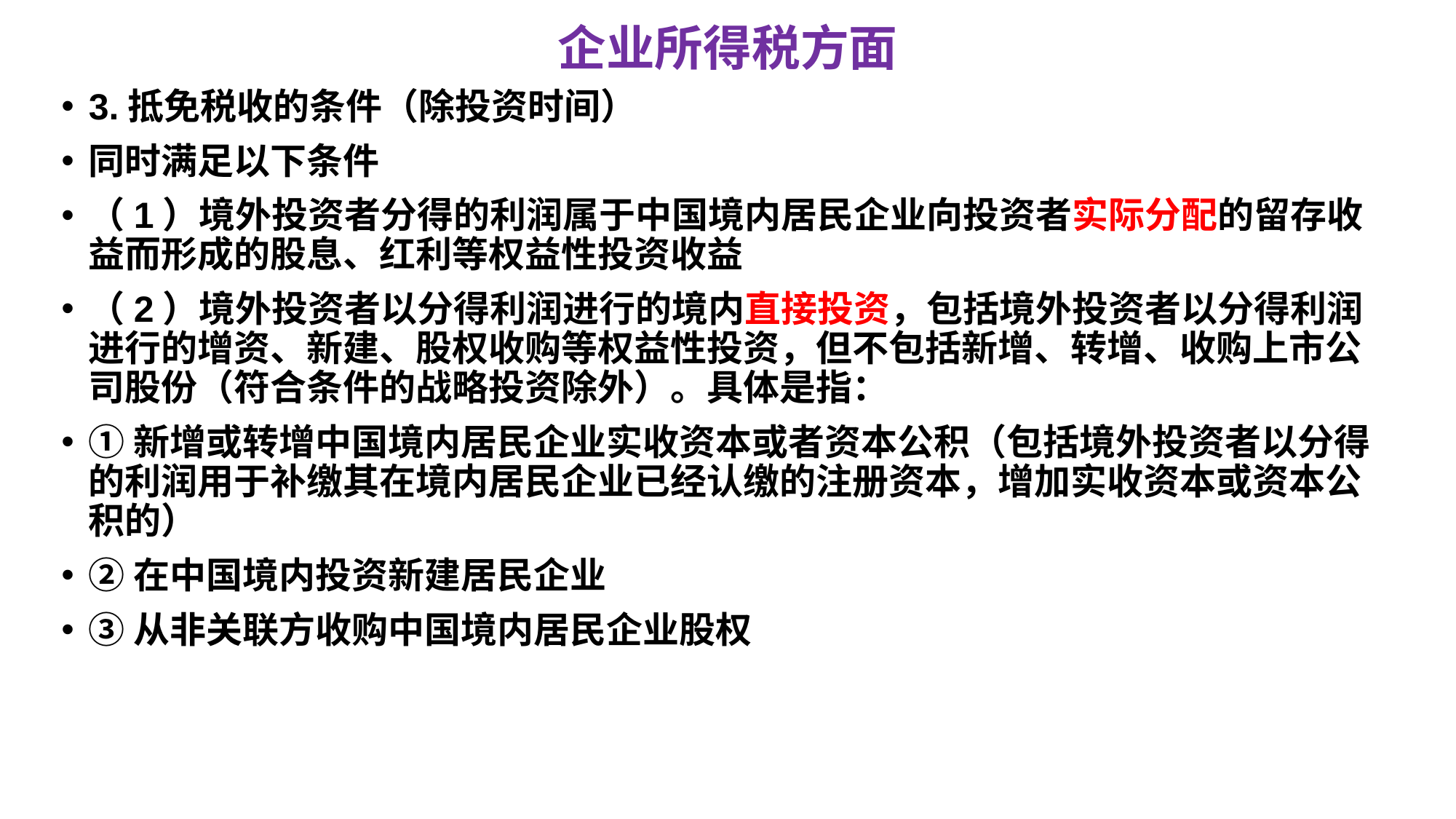

# 企业所得税方面
3.抵免税收的条件（除投资时间）
同时满足以下条件
（1）境外投资者分得的利润属于中国境内居民企业向投资者实际分配的留存收益而形成的股息、红利等权益性投资收益
（2）境外投资者以分得利润进行的境内直接投资，包括境外投资者以分得利润进行的增资、新建、股权收购等权益性投资，但不包括新增、转增、收购上市公司股份（符合条件的战略投资除外）。具体是指：
①新增或转增中国境内居民企业实收资本或者资本公积（包括境外投资者以分得的利润用于补缴其在境内居民企业已经认缴的注册资本，增加实收资本或资本公积的）
②在中国境内投资新建居民企业
③从非关联方收购中国境内居民企业股权